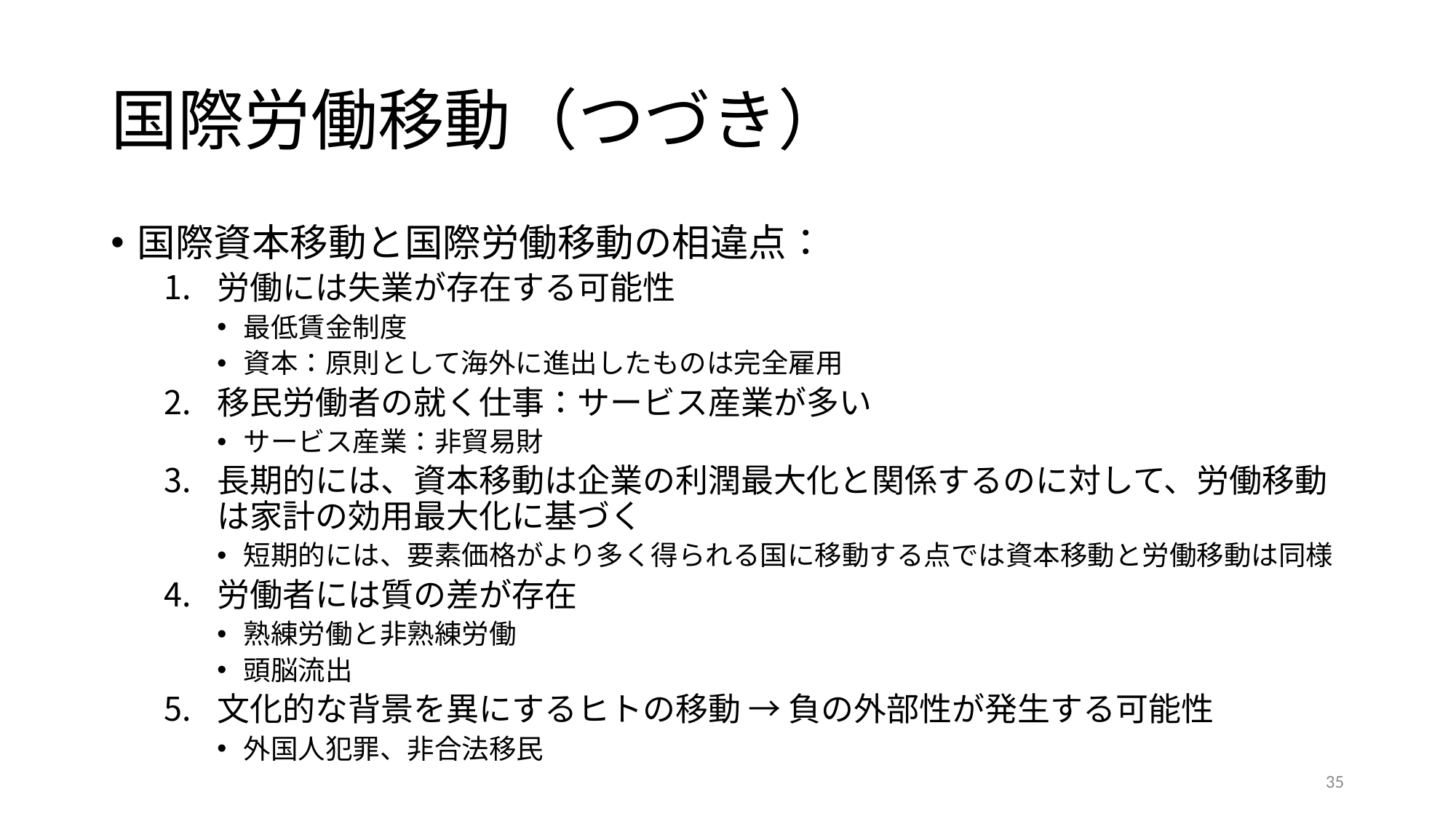

# 国際労働移動（つづき）
国際資本移動と国際労働移動の相違点：
労働には失業が存在する可能性
最低賃金制度
資本：原則として海外に進出したものは完全雇用
移民労働者の就く仕事：サービス産業が多い
サービス産業：非貿易財
長期的には、資本移動は企業の利潤最大化と関係するのに対して、労働移動は家計の効用最大化に基づく
短期的には、要素価格がより多く得られる国に移動する点では資本移動と労働移動は同様
労働者には質の差が存在
熟練労働と非熟練労働
頭脳流出
文化的な背景を異にするヒトの移動 → 負の外部性が発生する可能性
外国人犯罪、非合法移民

35